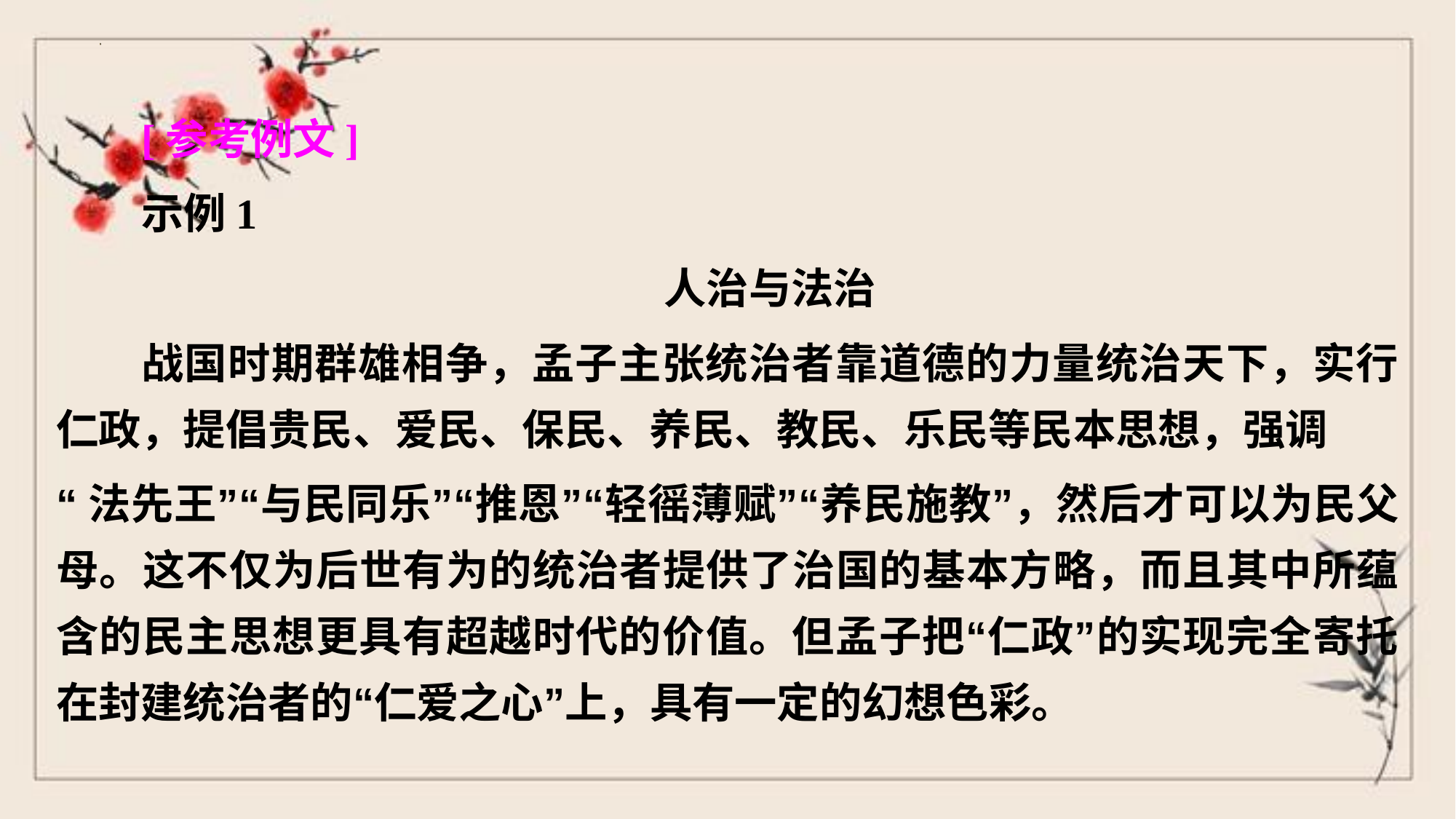

[参考例文]
示例1
人治与法治
战国时期群雄相争，孟子主张统治者靠道德的力量统治天下，实行仁政，提倡贵民、爱民、保民、养民、教民、乐民等民本思想，强调
“法先王”“与民同乐”“推恩”“轻徭薄赋”“养民施教”，然后才可以为民父母。这不仅为后世有为的统治者提供了治国的基本方略，而且其中所蕴含的民主思想更具有超越时代的价值。但孟子把“仁政”的实现完全寄托在封建统治者的“仁爱之心”上，具有一定的幻想色彩。